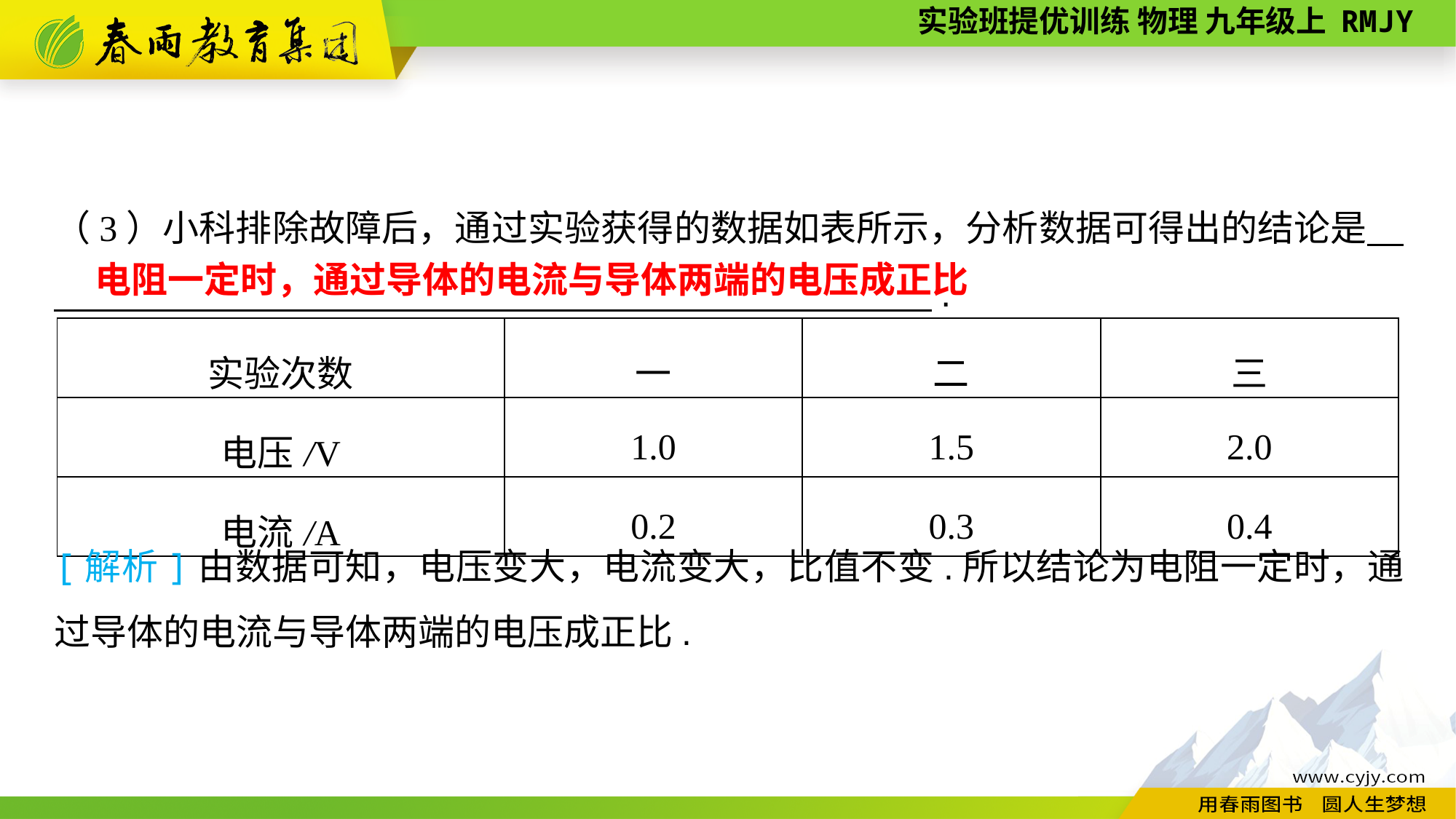

（3）小科排除故障后，通过实验获得的数据如表所示，分析数据可得出的结论是　　　　　　　　　    　　　　　　　　　　　　　　　 .
电阻一定时，通过导体的电流与导体两端的电压成正比
| 实验次数 | 一 | 二 | 三 |
| --- | --- | --- | --- |
| 电压/V | 1.0 | 1.5 | 2.0 |
| 电流/A | 0.2 | 0.3 | 0.4 |
[解析]由数据可知，电压变大，电流变大，比值不变.所以结论为电阻一定时，通过导体的电流与导体两端的电压成正比.